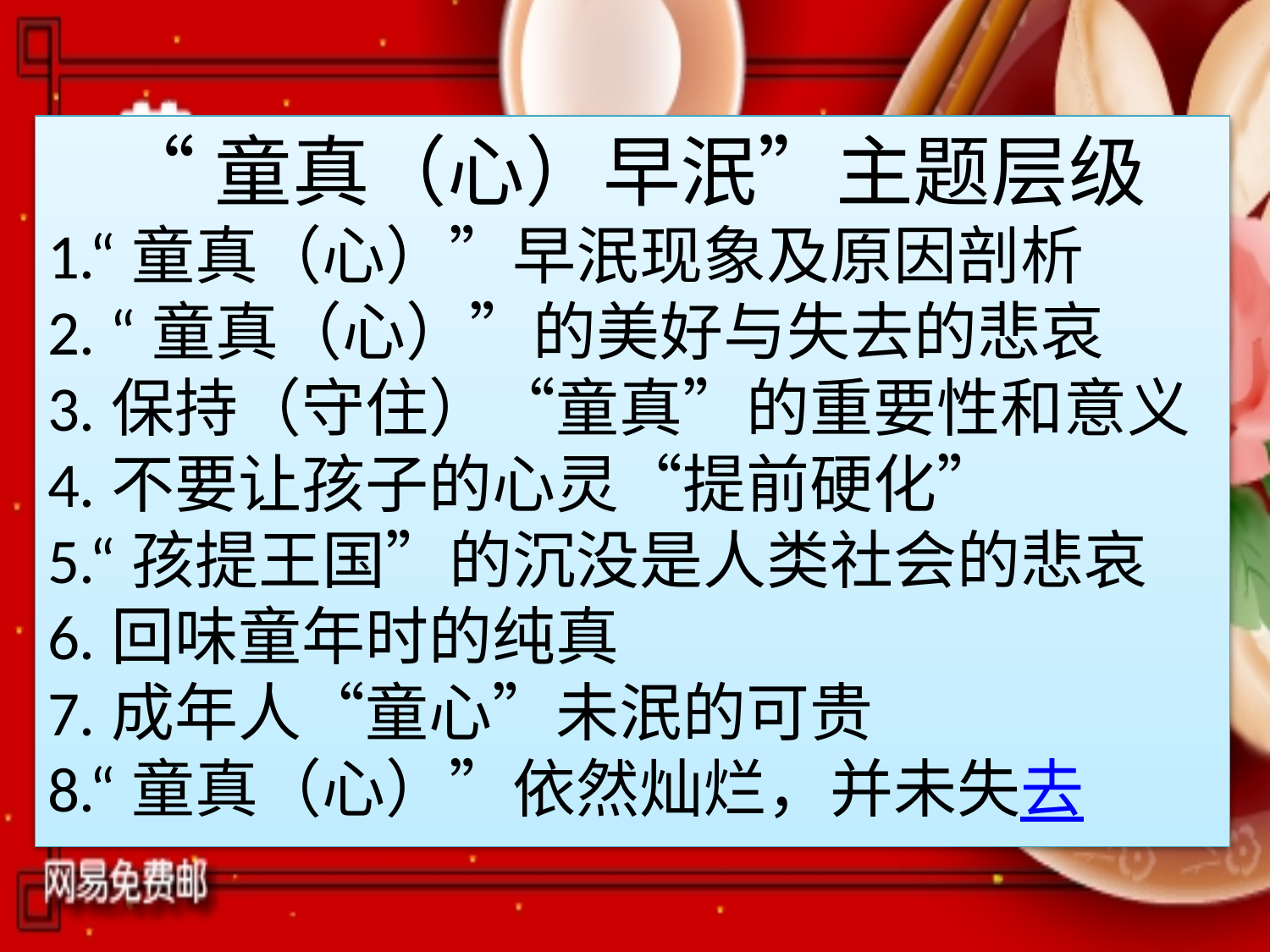

“童真（心）早泯”主题层级
1.“童真（心）”早泯现象及原因剖析
2. “童真（心）”的美好与失去的悲哀
3.保持（守住）“童真”的重要性和意义
4.不要让孩子的心灵“提前硬化”
5.“孩提王国”的沉没是人类社会的悲哀
6.回味童年时的纯真
7.成年人“童心”未泯的可贵
8.“童真（心）”依然灿烂，并未失去